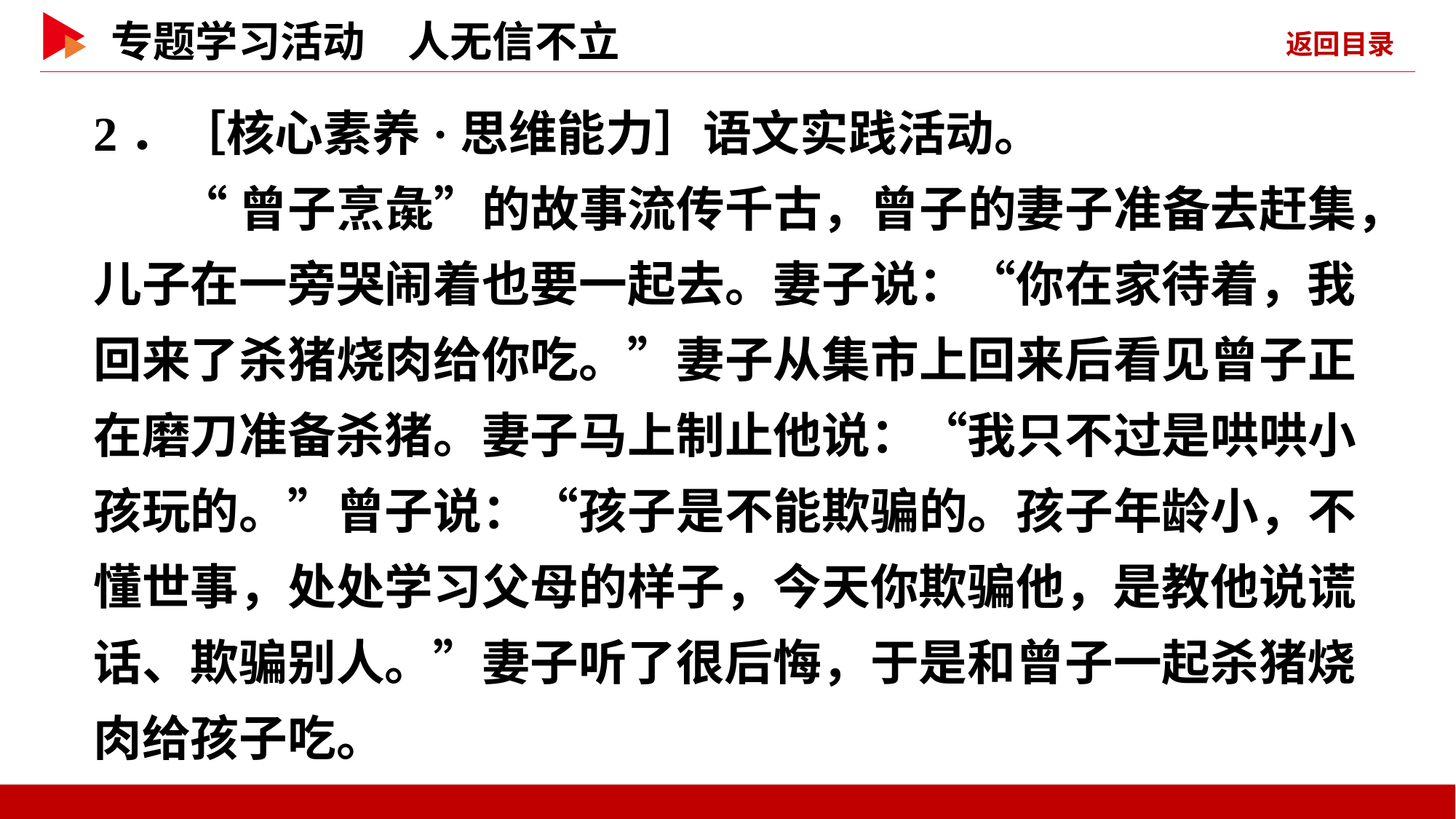

2．［核心素养·思维能力］语文实践活动。
“曾子烹彘”的故事流传千古，曾子的妻子准备去赶集，儿子在一旁哭闹着也要一起去。妻子说：“你在家待着，我回来了杀猪烧肉给你吃。”妻子从集市上回来后看见曾子正在磨刀准备杀猪。妻子马上制止他说：“我只不过是哄哄小孩玩的。”曾子说：“孩子是不能欺骗的。孩子年龄小，不懂世事，处处学习父母的样子，今天你欺骗他，是教他说谎话、欺骗别人。”妻子听了很后悔，于是和曾子一起杀猪烧肉给孩子吃。